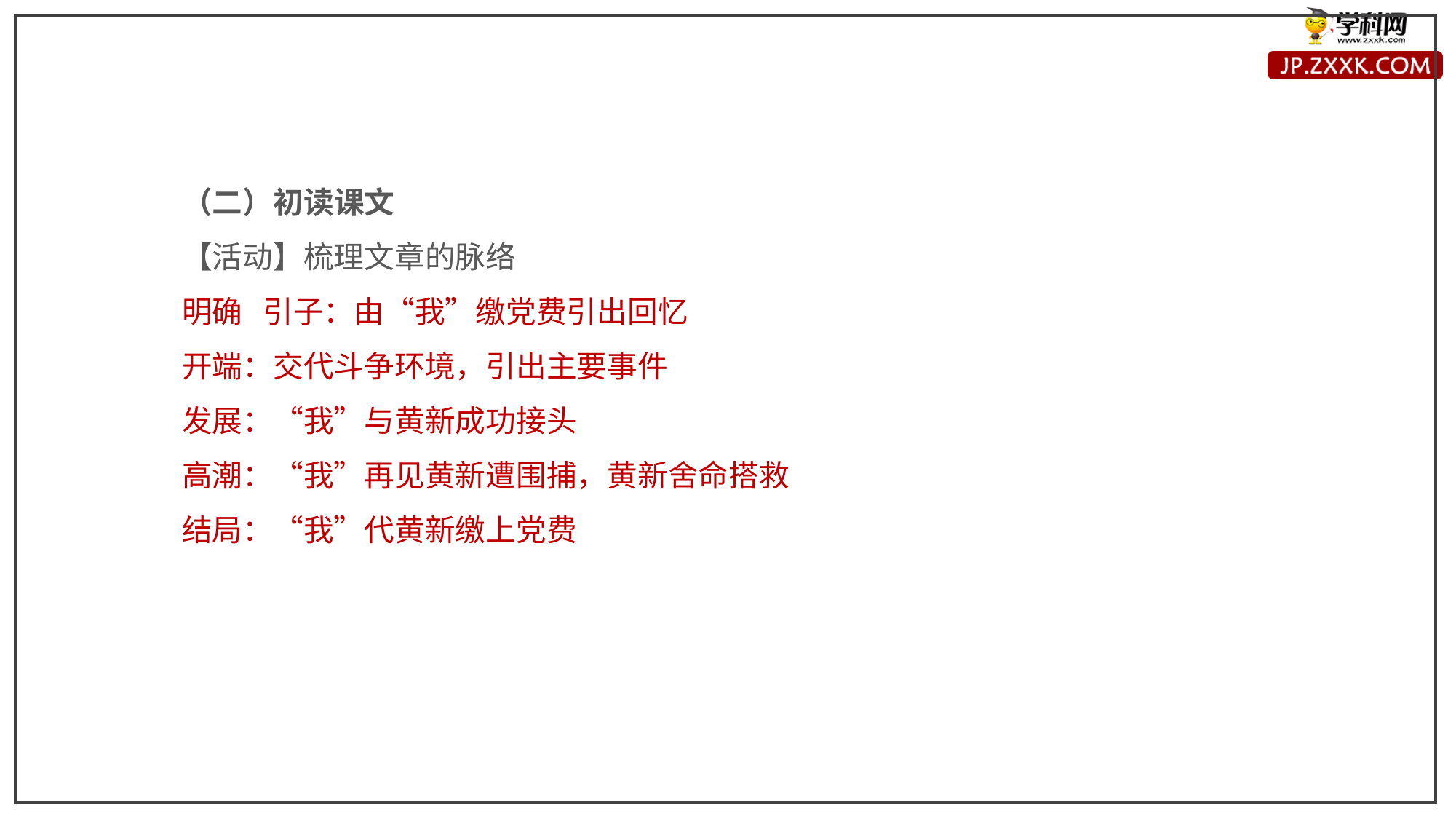

（二）初读课文
【活动】梳理文章的脉络
明确   引子：由“我”缴党费引出回忆
开端：交代斗争环境，引出主要事件
发展：“我”与黄新成功接头
高潮：“我”再见黄新遭围捕，黄新舍命搭救
结局：“我”代黄新缴上党费